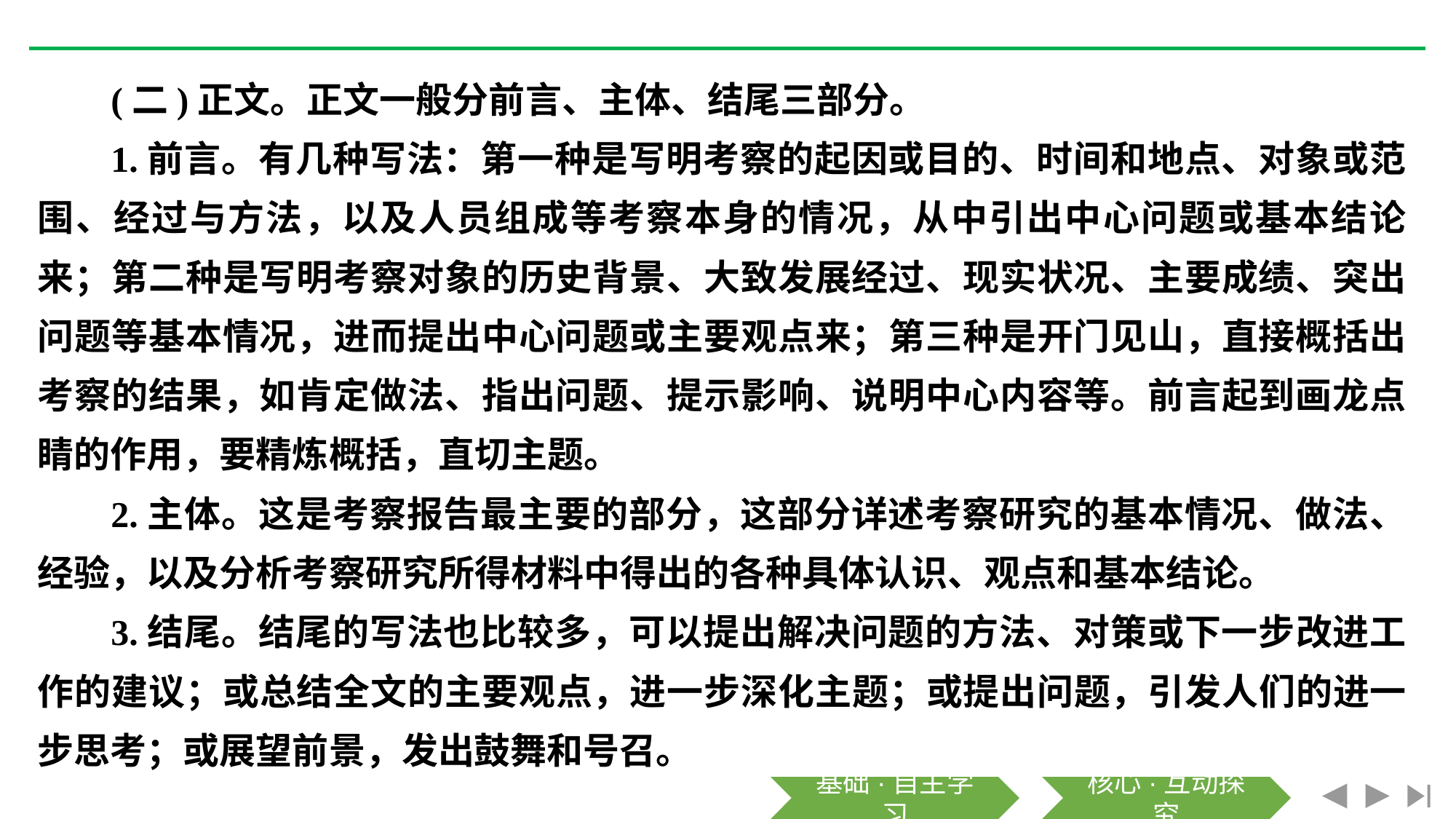

(二)正文。正文一般分前言、主体、结尾三部分。
1.前言。有几种写法：第一种是写明考察的起因或目的、时间和地点、对象或范围、经过与方法，以及人员组成等考察本身的情况，从中引出中心问题或基本结论来；第二种是写明考察对象的历史背景、大致发展经过、现实状况、主要成绩、突出问题等基本情况，进而提出中心问题或主要观点来；第三种是开门见山，直接概括出考察的结果，如肯定做法、指出问题、提示影响、说明中心内容等。前言起到画龙点睛的作用，要精炼概括，直切主题。
2.主体。这是考察报告最主要的部分，这部分详述考察研究的基本情况、做法、经验，以及分析考察研究所得材料中得出的各种具体认识、观点和基本结论。
3.结尾。结尾的写法也比较多，可以提出解决问题的方法、对策或下一步改进工作的建议；或总结全文的主要观点，进一步深化主题；或提出问题，引发人们的进一步思考；或展望前景，发出鼓舞和号召。